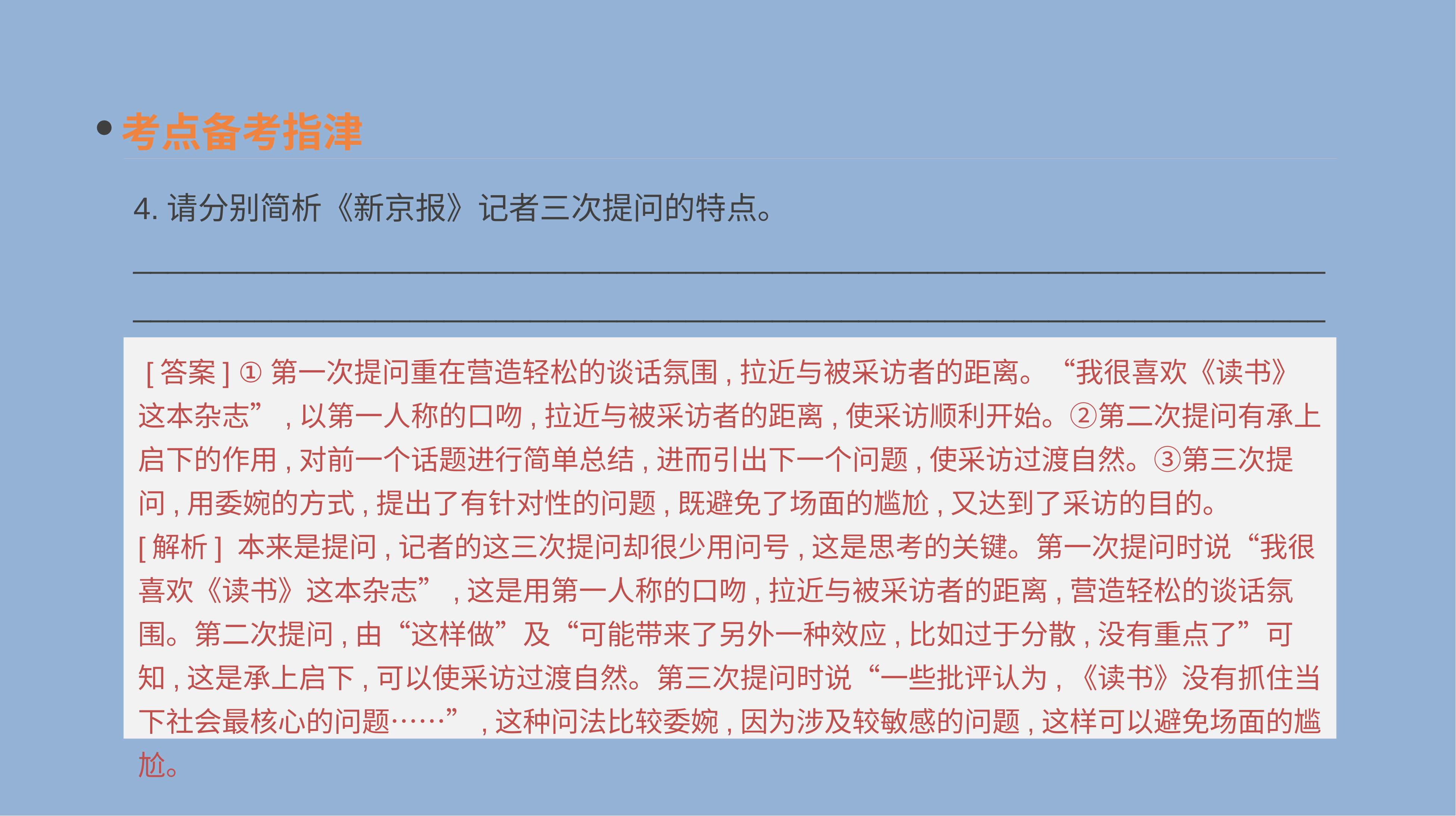

考点备考指津

4.请分别简析《新京报》记者三次提问的特点。
__________________________________________________________________________________________________________________________________________________________________________

 [答案] ①第一次提问重在营造轻松的谈话氛围,拉近与被采访者的距离。“我很喜欢《读书》这本杂志”,以第一人称的口吻,拉近与被采访者的距离,使采访顺利开始。②第二次提问有承上启下的作用,对前一个话题进行简单总结,进而引出下一个问题,使采访过渡自然。③第三次提问,用委婉的方式,提出了有针对性的问题,既避免了场面的尴尬,又达到了采访的目的。
[解析] 本来是提问,记者的这三次提问却很少用问号,这是思考的关键。第一次提问时说“我很喜欢《读书》这本杂志”,这是用第一人称的口吻,拉近与被采访者的距离,营造轻松的谈话氛围。第二次提问,由“这样做”及“可能带来了另外一种效应,比如过于分散,没有重点了”可知,这是承上启下,可以使采访过渡自然。第三次提问时说“一些批评认为,《读书》没有抓住当下社会最核心的问题……”,这种问法比较委婉,因为涉及较敏感的问题,这样可以避免场面的尴尬。